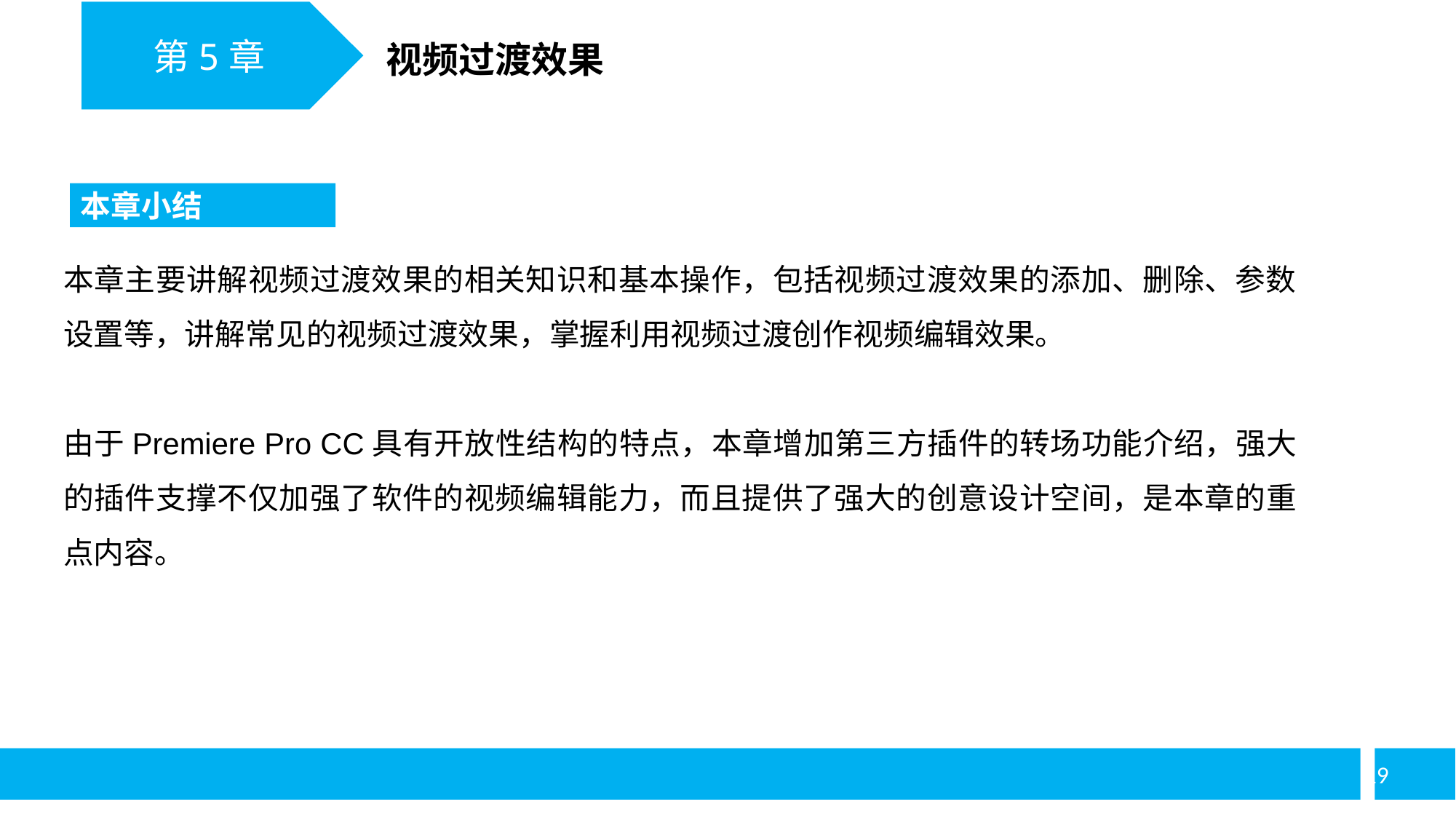

第5章
视频过渡效果
本章小结
本章主要讲解视频过渡效果的相关知识和基本操作，包括视频过渡效果的添加、删除、参数设置等，讲解常见的视频过渡效果，掌握利用视频过渡创作视频编辑效果。

由于Premiere Pro CC具有开放性结构的特点，本章增加第三方插件的转场功能介绍，强大的插件支撑不仅加强了软件的视频编辑能力，而且提供了强大的创意设计空间，是本章的重点内容。